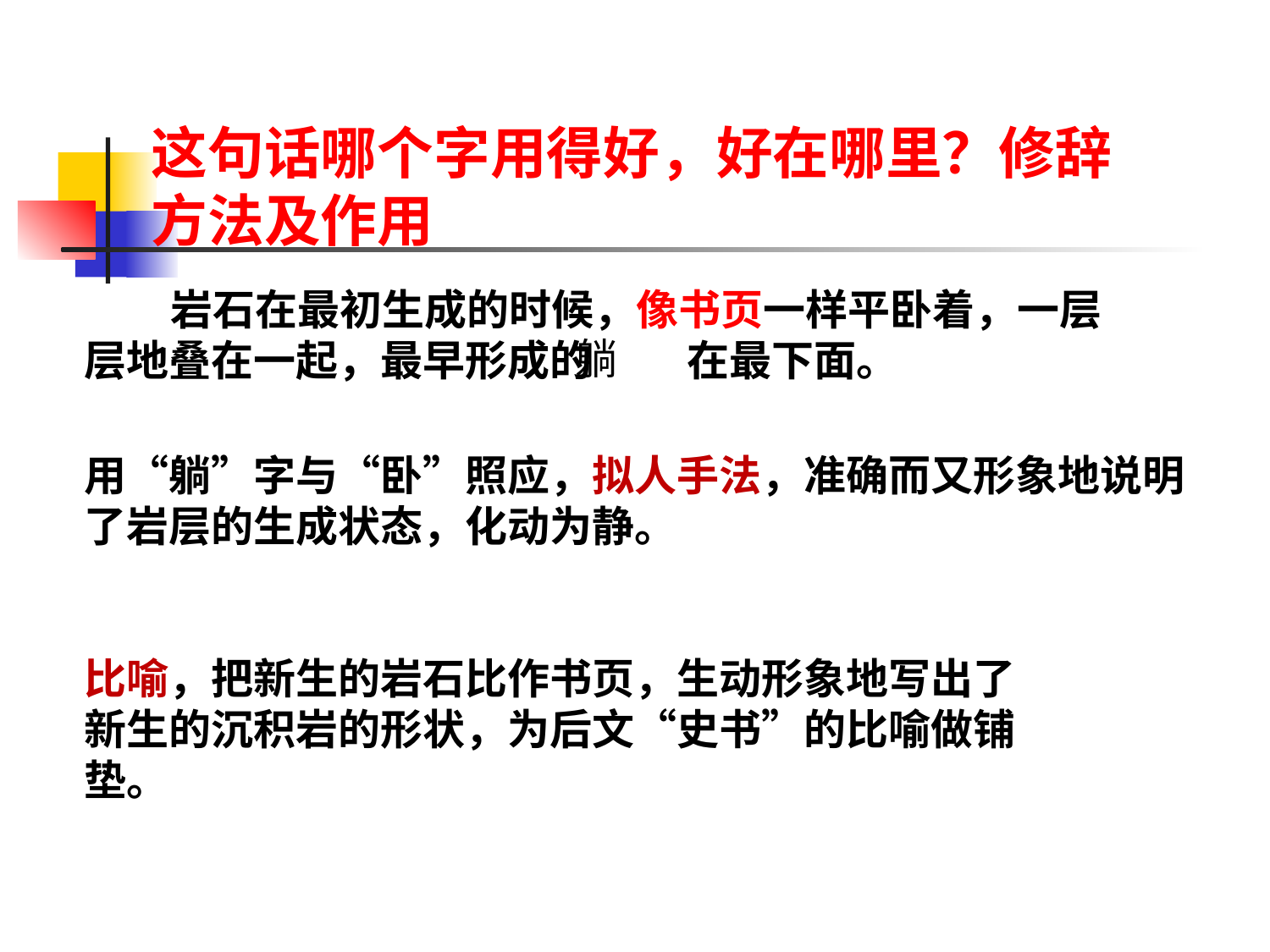

这句话哪个字用得好，好在哪里？修辞方法及作用
        岩石在最初生成的时候，像书页一样平卧着，一层层地叠在一起，最早形成的          在最下面。
躺
用“躺”字与“卧”照应，拟人手法，准确而又形象地说明了岩层的生成状态，化动为静。
比喻，把新生的岩石比作书页，生动形象地写出了新生的沉积岩的形状，为后文“史书”的比喻做铺垫。